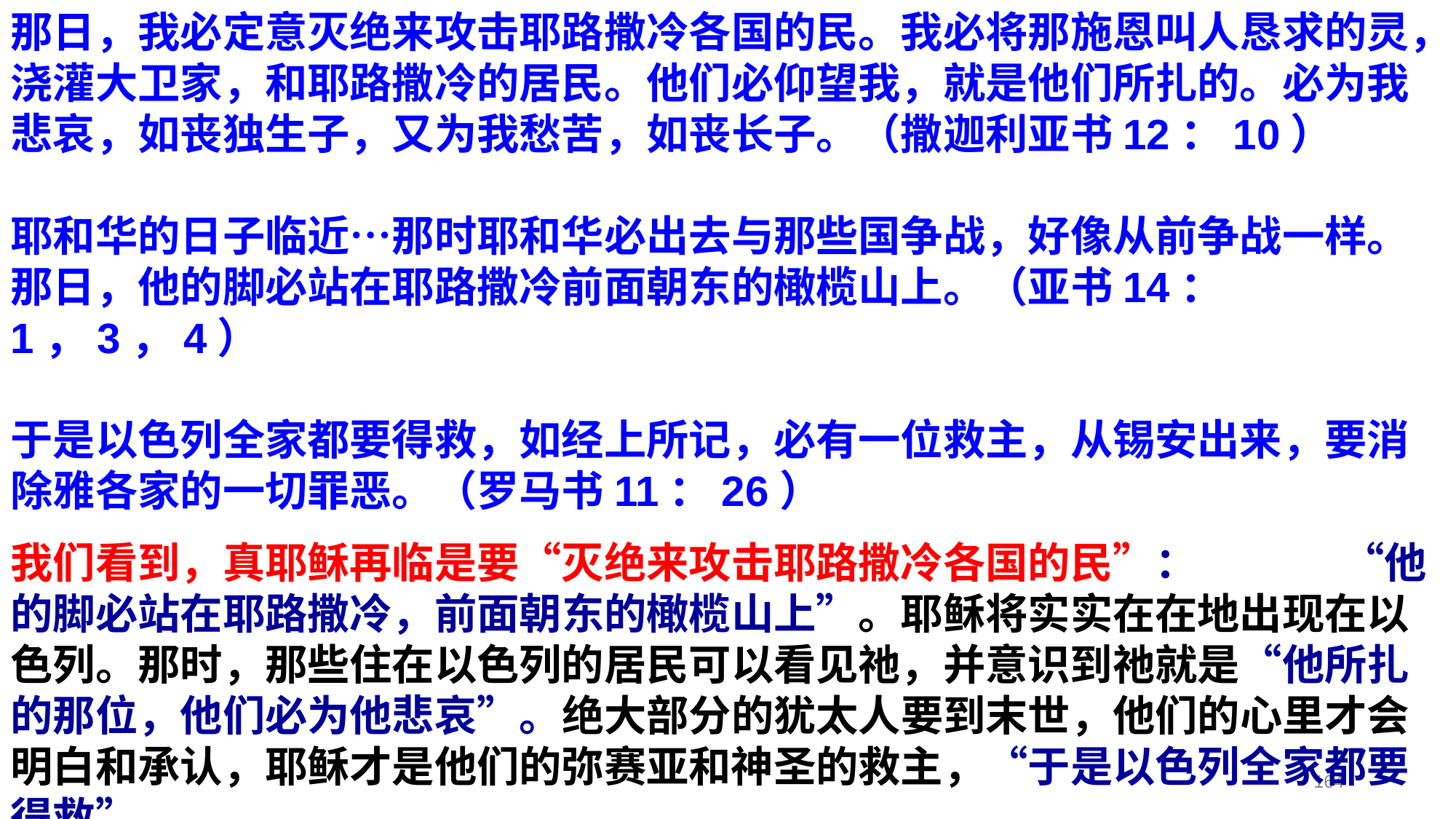

那日，我必定意灭绝来攻击耶路撒冷各国的民。我必将那施恩叫人恳求的灵，浇灌大卫家，和耶路撒冷的居民。他们必仰望我，就是他们所扎的。必为我悲哀，如丧独生子，又为我愁苦，如丧长子。（撒迦利亚书12：10）

耶和华的日子临近…那时耶和华必出去与那些国争战，好像从前争战一样。那日，他的脚必站在耶路撒冷前面朝东的橄榄山上。（亚书14：1，3，4）

于是以色列全家都要得救，如经上所记，必有一位救主，从锡安出来，要消除雅各家的一切罪恶。（罗马书11：26）
我们看到，真耶稣再临是要“灭绝来攻击耶路撒冷各国的民”：               “他的脚必站在耶路撒冷，前面朝东的橄榄山上”。耶稣将实实在在地出现在以色列。那时，那些住在以色列的居民可以看见祂，并意识到祂就是“他所扎的那位，他们必为他悲哀”。绝大部分的犹太人要到末世，他们的心里才会明白和承认，耶稣才是他们的弥赛亚和神圣的救主，“于是以色列全家都要得救”。
164